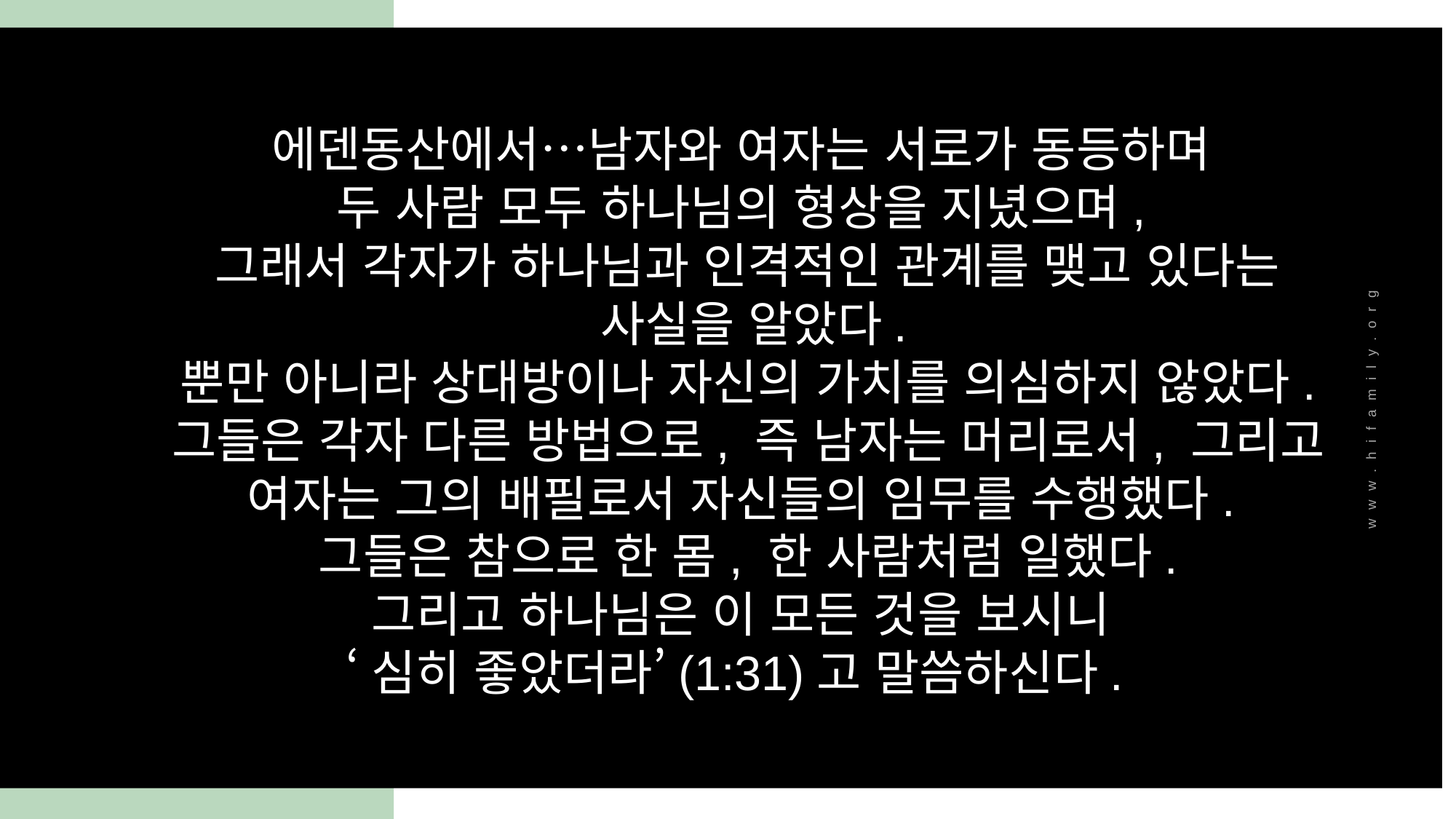

에덴동산에서…남자와 여자는 서로가 동등하며
두 사람 모두 하나님의 형상을 지녔으며,
그래서 각자가 하나님과 인격적인 관계를 맺고 있다는
 사실을 알았다.
뿐만 아니라 상대방이나 자신의 가치를 의심하지 않았다. 그들은 각자 다른 방법으로, 즉 남자는 머리로서, 그리고 여자는 그의 배필로서 자신들의 임무를 수행했다.
그들은 참으로 한 몸, 한 사람처럼 일했다.
그리고 하나님은 이 모든 것을 보시니
‘심히 좋았더라’(1:31)고 말씀하신다.
www.hifamily.org